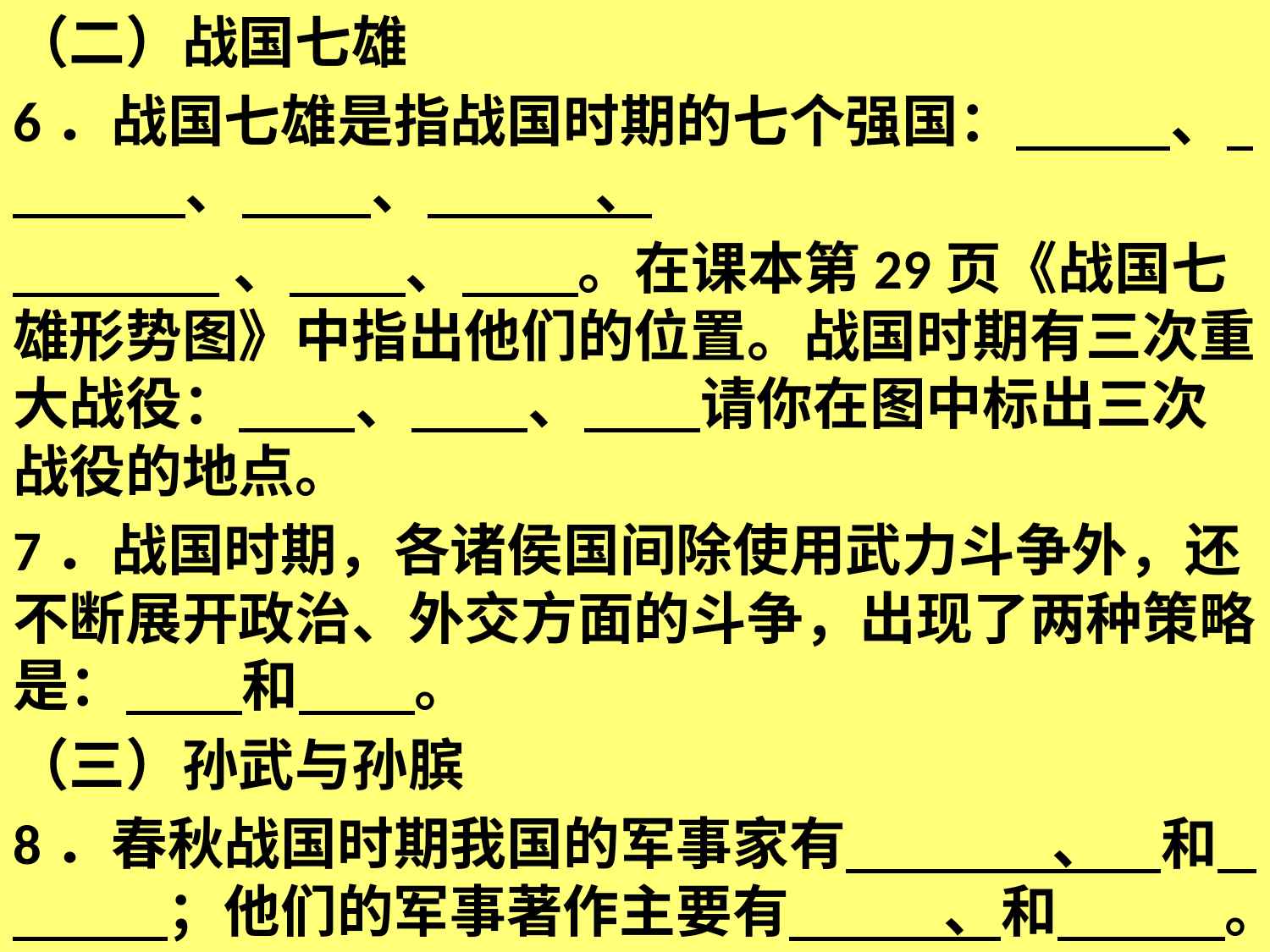

（二）战国七雄
6．战国七雄是指战国时期的七个强国：            、     　       、          、             、
                、         、         。在课本第29页《战国七雄形势图》中指出他们的位置。战国时期有三次重大战役：         、         、         请你在图中标出三次战役的地点。
7．战国时期，各诸侯国间除使用武力斗争外，还不断展开政治、外交方面的斗争，出现了两种策略是：         和         。
（三）孙武与孙膑
8．春秋战国时期我国的军事家有                、    和                ；他们的军事著作主要有            、和             。